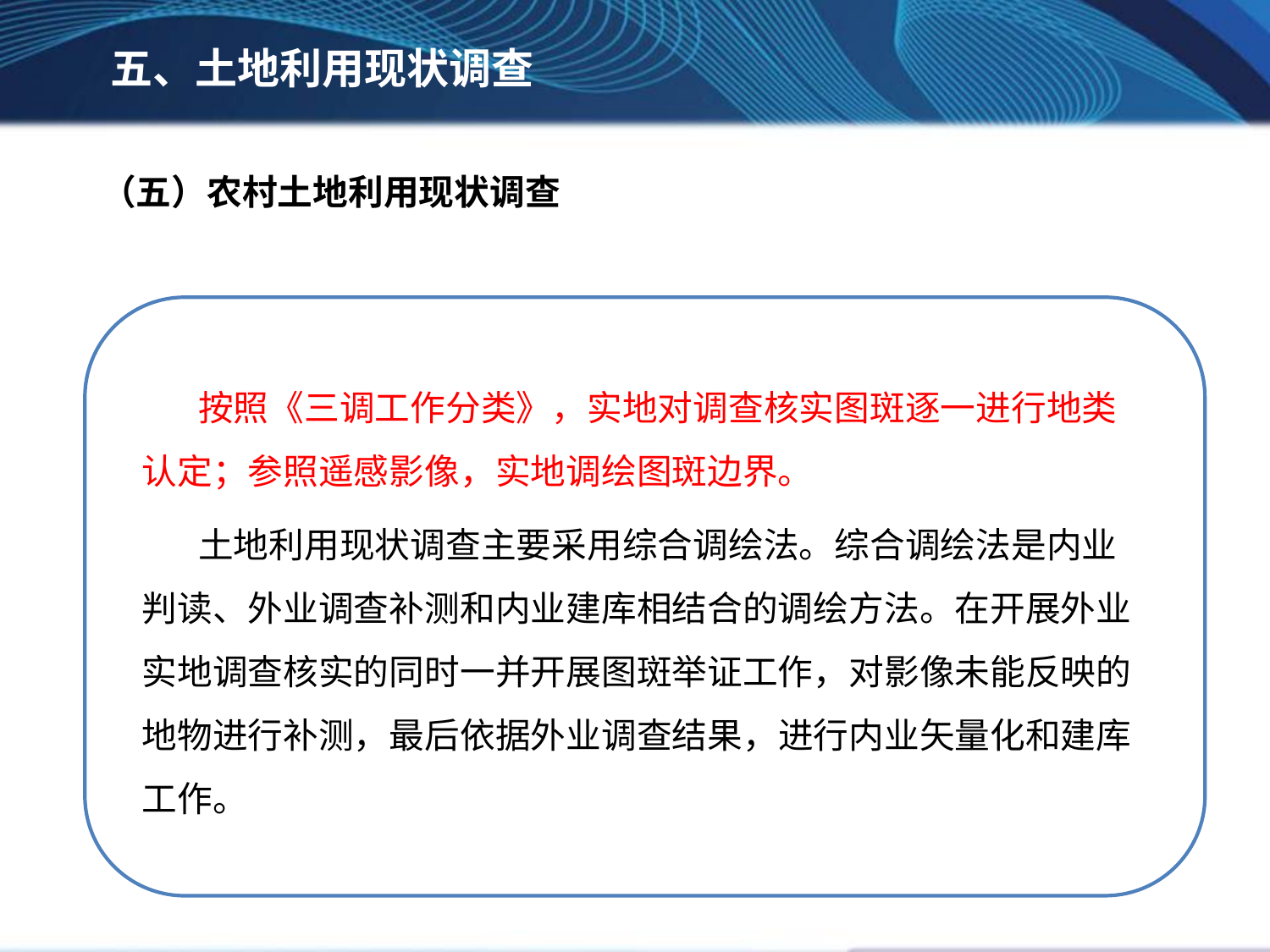

五、土地利用现状调查
（五）农村土地利用现状调查

按照《三调工作分类》，实地对调查核实图斑逐一进行地类认定；参照遥感影像，实地调绘图斑边界。
土地利用现状调查主要采用综合调绘法。综合调绘法是内业判读、外业调查补测和内业建库相结合的调绘方法。在开展外业实地调查核实的同时一并开展图斑举证工作，对影像未能反映的地物进行补测，最后依据外业调查结果，进行内业矢量化和建库工作。